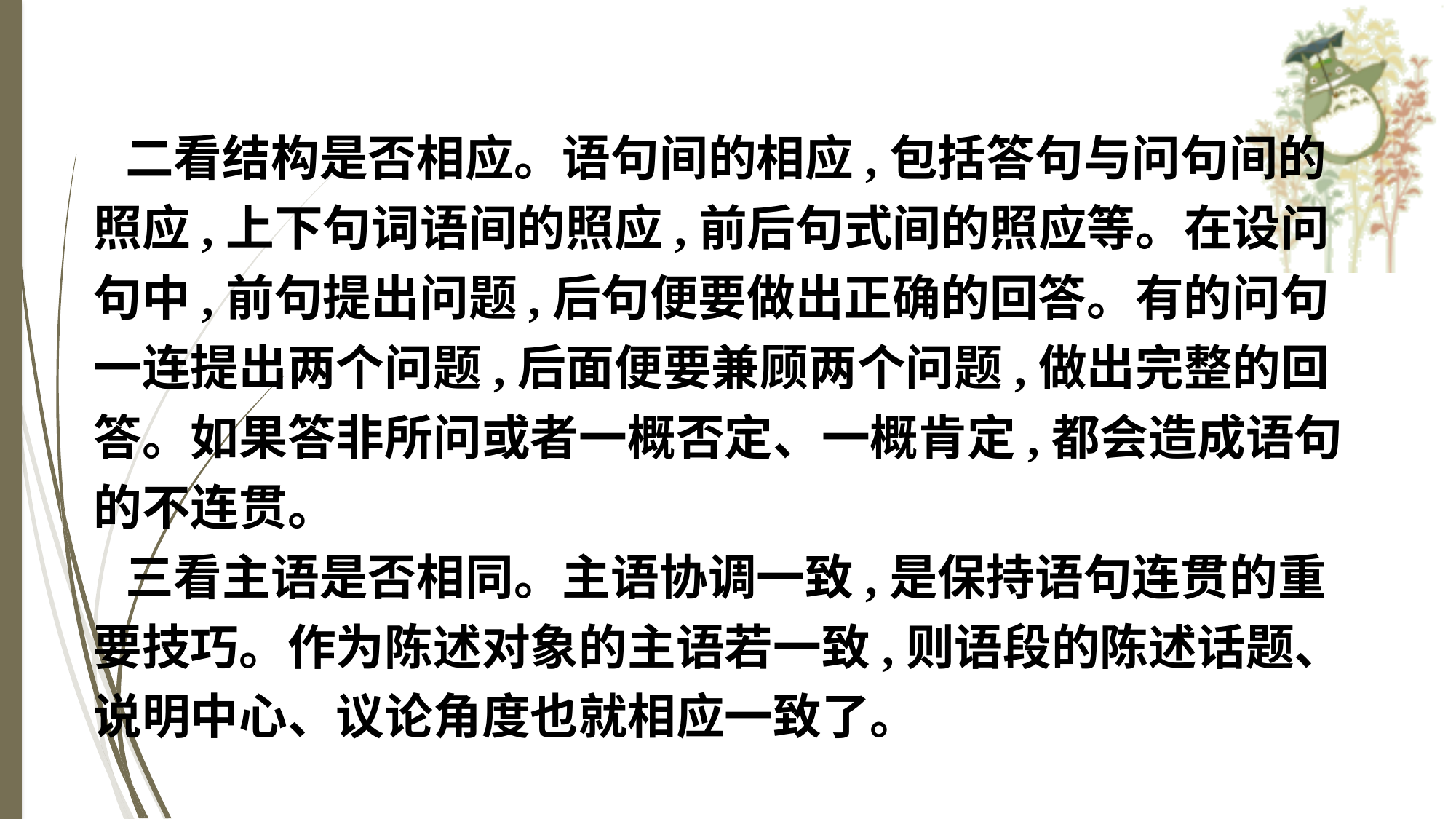

二看结构是否相应。语句间的相应,包括答句与问句间的照应,上下句词语间的照应,前后句式间的照应等。在设问句中,前句提出问题,后句便要做出正确的回答。有的问句一连提出两个问题,后面便要兼顾两个问题,做出完整的回答。如果答非所问或者一概否定、一概肯定,都会造成语句的不连贯。
三看主语是否相同。主语协调一致,是保持语句连贯的重要技巧。作为陈述对象的主语若一致,则语段的陈述话题、说明中心、议论角度也就相应一致了。